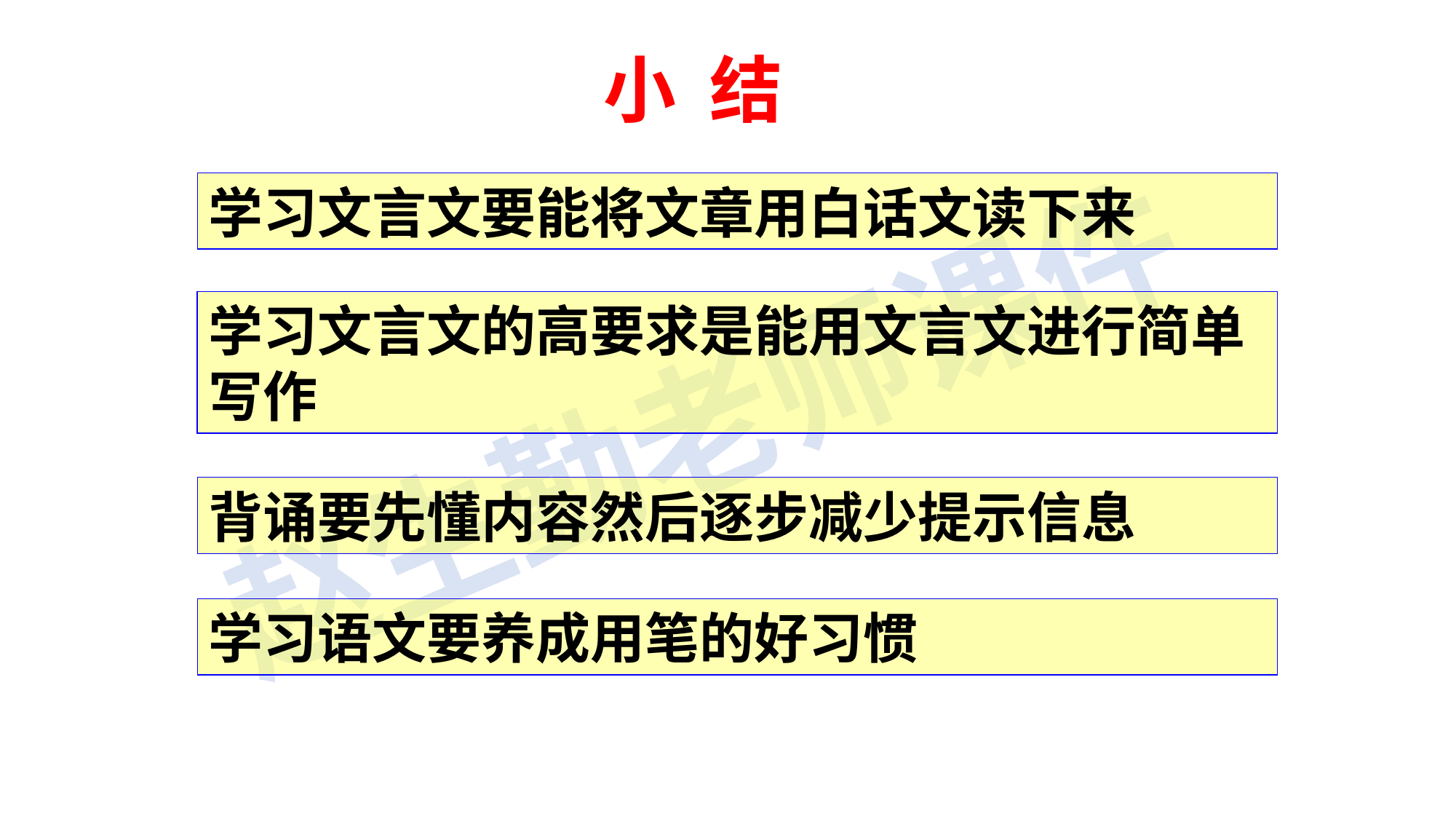

小  结
学习文言文要能将文章用白话文读下来
学习文言文的高要求是能用文言文进行简单写作
背诵要先懂内容然后逐步减少提示信息
学习语文要养成用笔的好习惯